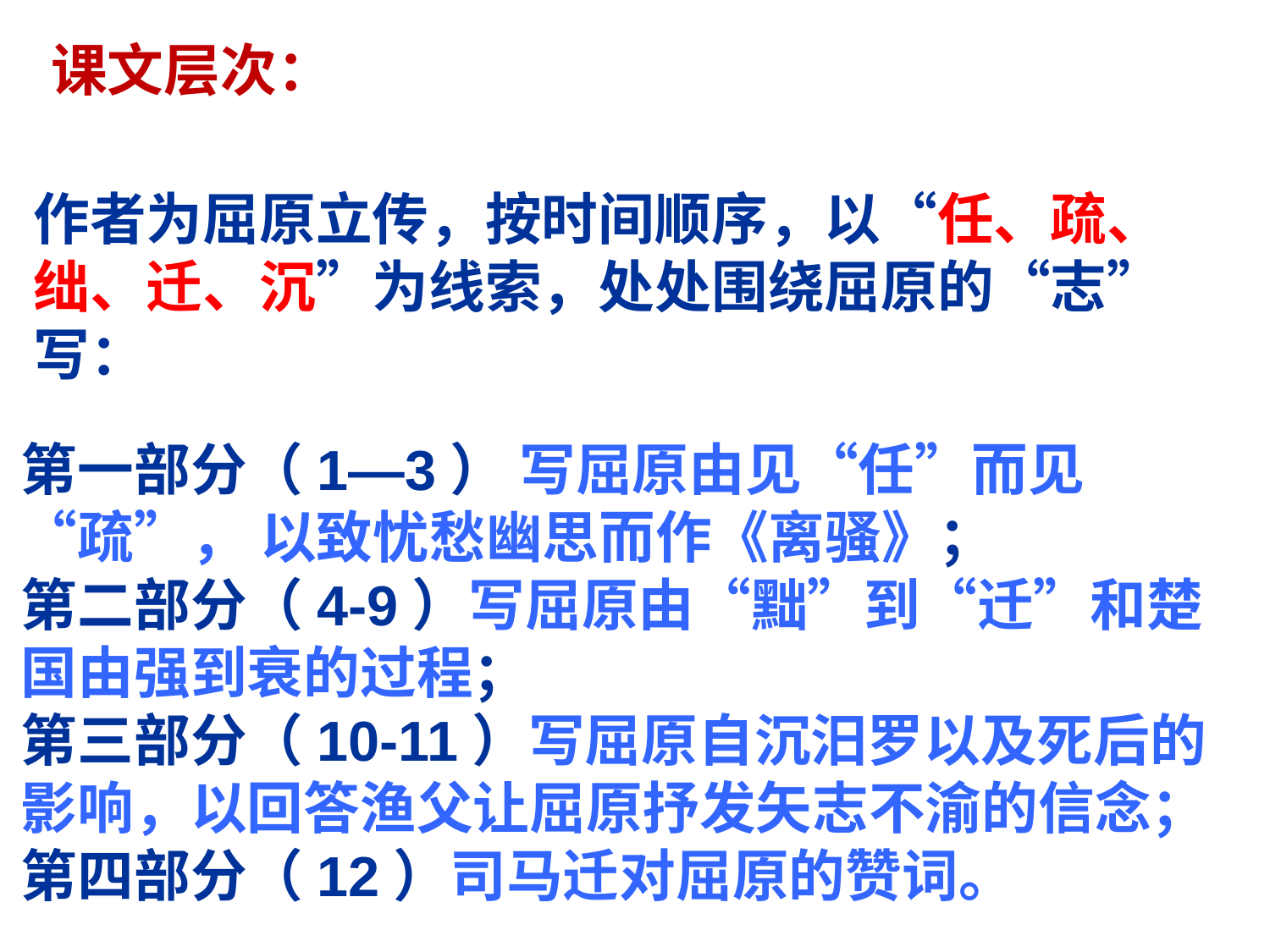

课文层次：
作者为屈原立传，按时间顺序，以“任、疏、绌、迁、沉”为线索，处处围绕屈原的“志”写：
# 第一部分（1—3） 写屈原由见“任”而见“疏”， 以致忧愁幽思而作《离骚》； 第二部分（4-9）写屈原由“黜”到“迁”和楚国由强到衰的过程； 第三部分（10-11）写屈原自沉汨罗以及死后的影响，以回答渔父让屈原抒发矢志不渝的信念； 第四部分（12）司马迁对屈原的赞词。